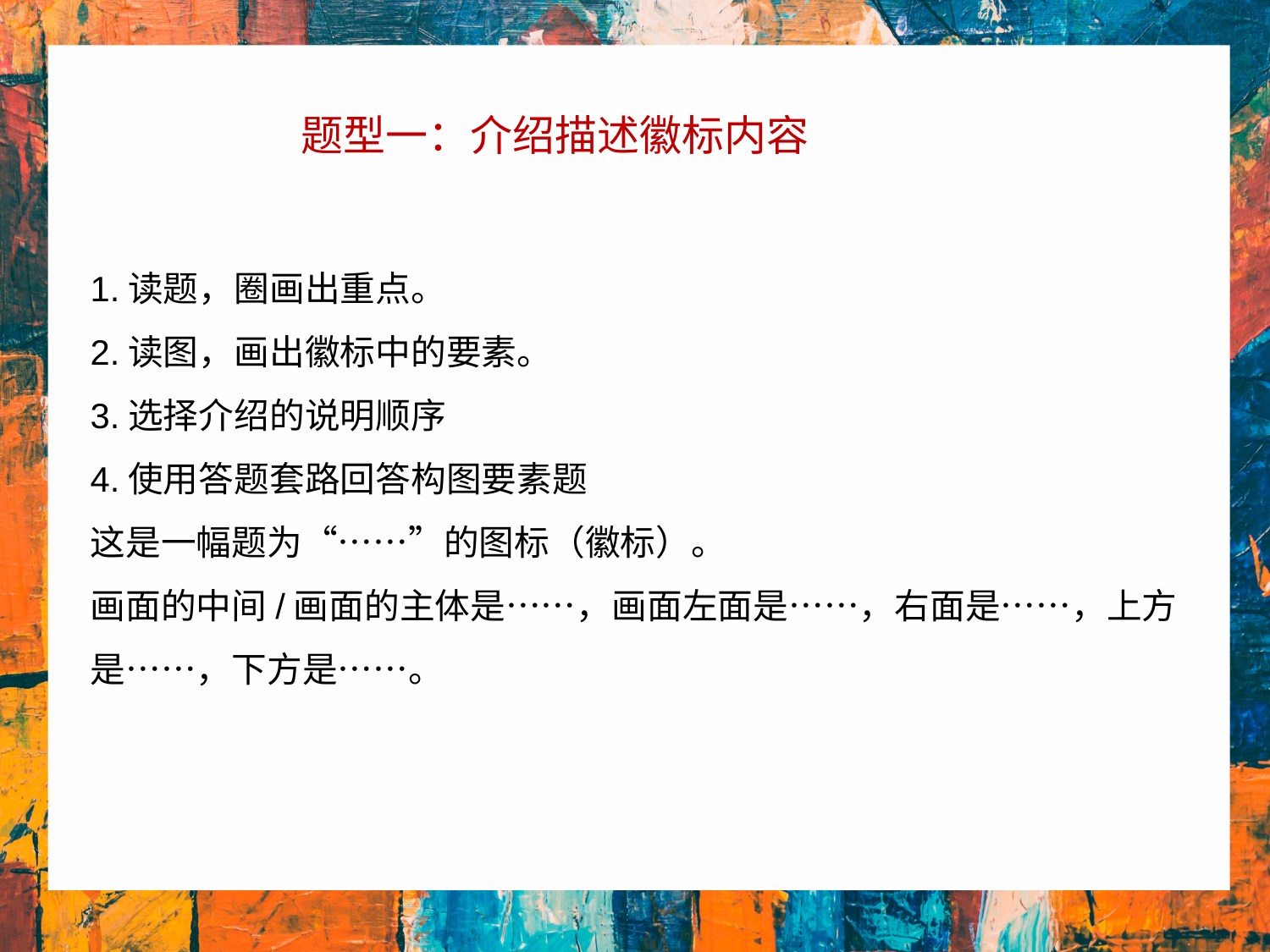

题型一：介绍描述徽标内容

1.读题，圈画出重点。
2.读图，画出徽标中的要素。
3.选择介绍的说明顺序
4.使用答题套路回答构图要素题
这是一幅题为“……”的图标（徽标）。
画面的中间/画面的主体是……，画面左面是……，右面是……，上方是……，下方是……。